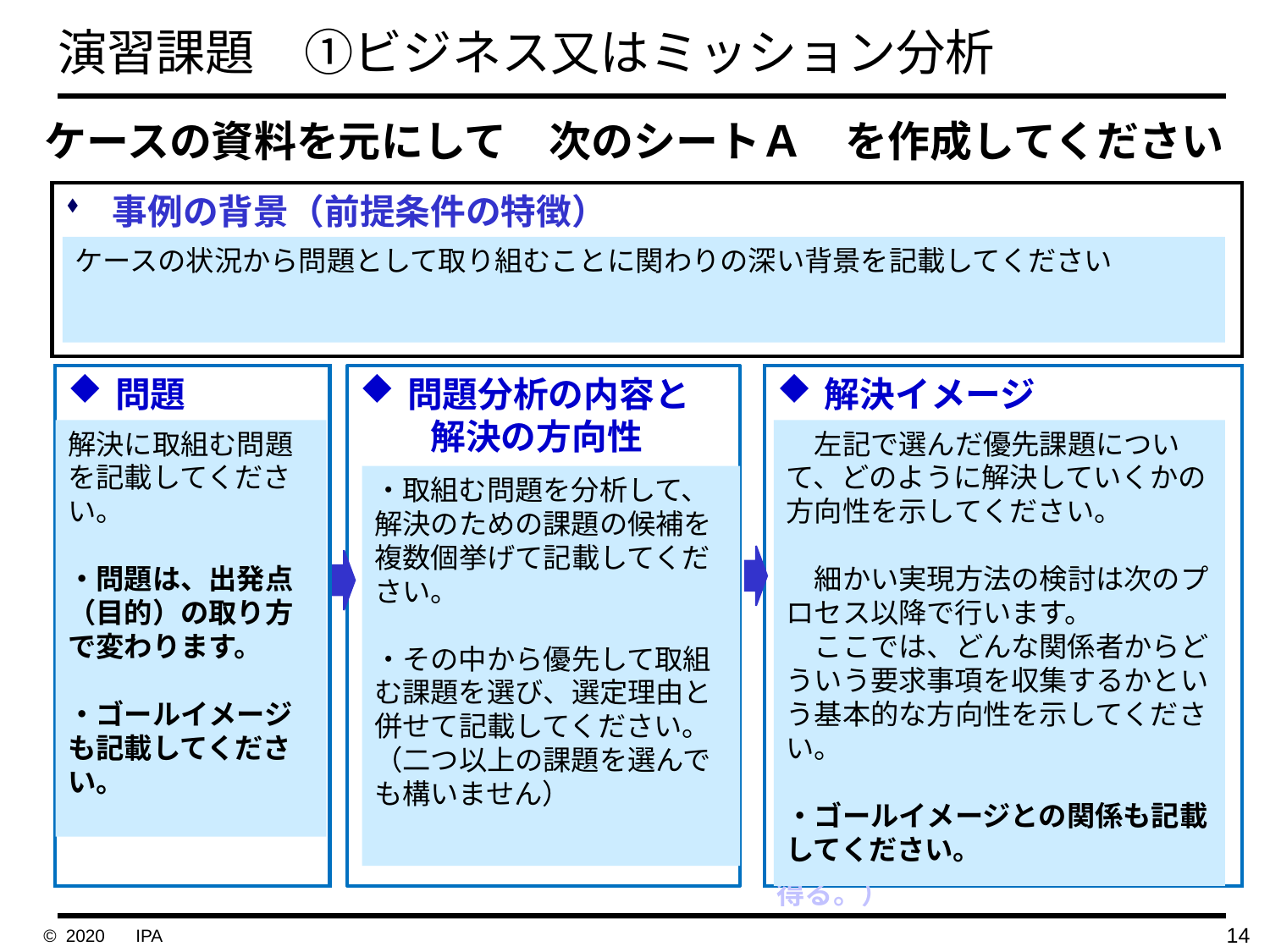

# 演習課題　①ビジネス又はミッション分析
ケースの資料を元にして　次のシートＡ　を作成してください
事例の背景（前提条件の特徴）
演芸居酒屋を売りとして、成長、展開してきた居酒屋チェーンＡ社であったが、最近、チェーン店全体の評判が下降し、来店客数の伸びが停滞している。経営として問題視している。接客面のクレームが多発しＳＮＳ上で悪評が流布されるような事態が続いている。

ケースの状況から問題として取り組むことに関わりの深い背景を記載してください
問題
チェーン店全体の評判が下降し、来店客数の伸びが停滞している。経営として問題認識している。

問題分析の内容と
　　解決の方向性
解決イメージ
クレーム発生時の状況を把握できるように、「音と映像」記録が残り、後で参照可能である。
これにより、チェーン店全体の評判を挽回してファンを増やすクレーム解消の活動が活性化される。
・演芸居酒屋の特性も加味して、発生しているクレーム理由の仮説を設定して、その仮説を検証できるような記録、参照の仕組みを導入する。
・（別の方向性を設定した場合、「ネット上の好評価を得る仕組みを考える」などの解決イメージも有り得る。）

　左記で選んだ優先課題について、どのように解決していくかの方向性を示してください。

　細かい実現方法の検討は次のプロセス以降で行います。
　ここでは、どんな関係者からどういう要求事項を収集するかという基本的な方向性を示してください。

・ゴールイメージとの関係も記載してください。

解決に取組む問題を記載してください。

・問題は、出発点（目的）の取り方で変わります。

・ゴールイメージも記載してください。

・取組む問題を分析して、解決のための課題の候補を複数個挙げて記載してください。

・その中から優先して取組む課題を選び、選定理由と併せて記載してください。
（二つ以上の課題を選んでも構いません）